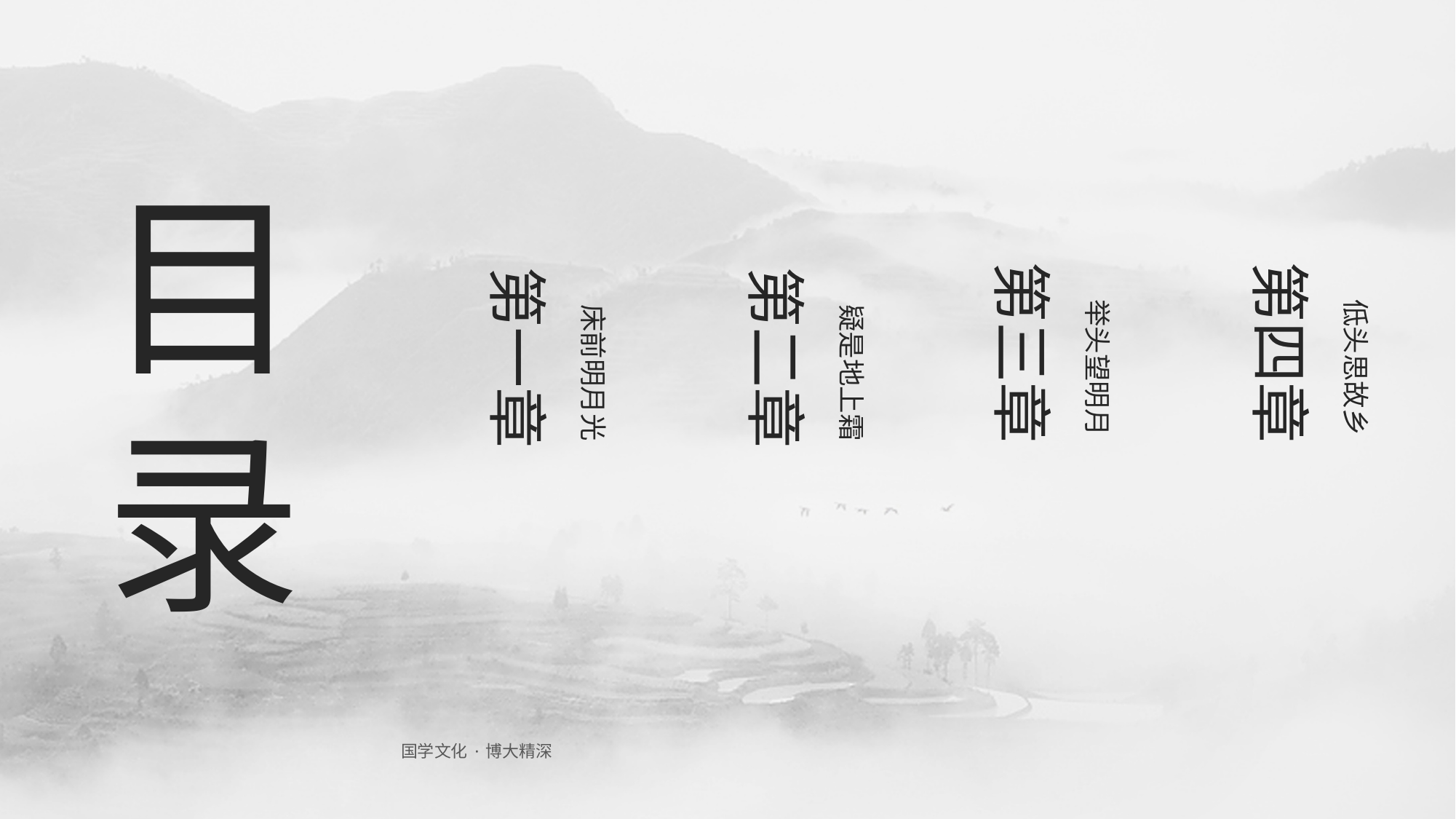

目
录
第三章
举头望明月
第四章
低头思故乡
第一章
床前明月光
第二章
疑是地上霜